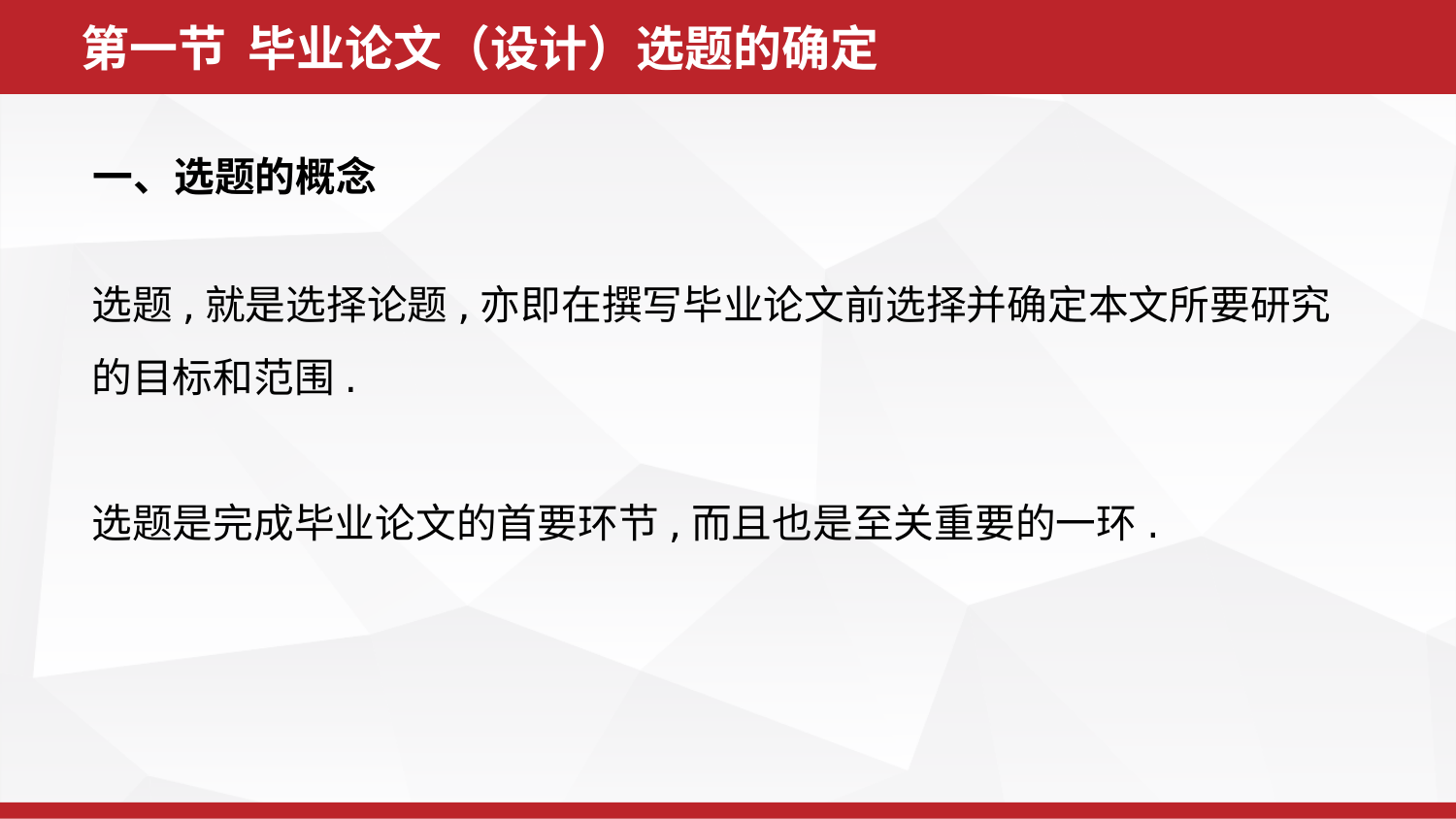

第一节  毕业论文（设计）选题的确定
一、选题的概念
选题,就是选择论题,亦即在撰写毕业论文前选择并确定本文所要研究的目标和范围.

选题是完成毕业论文的首要环节,而且也是至关重要的一环.